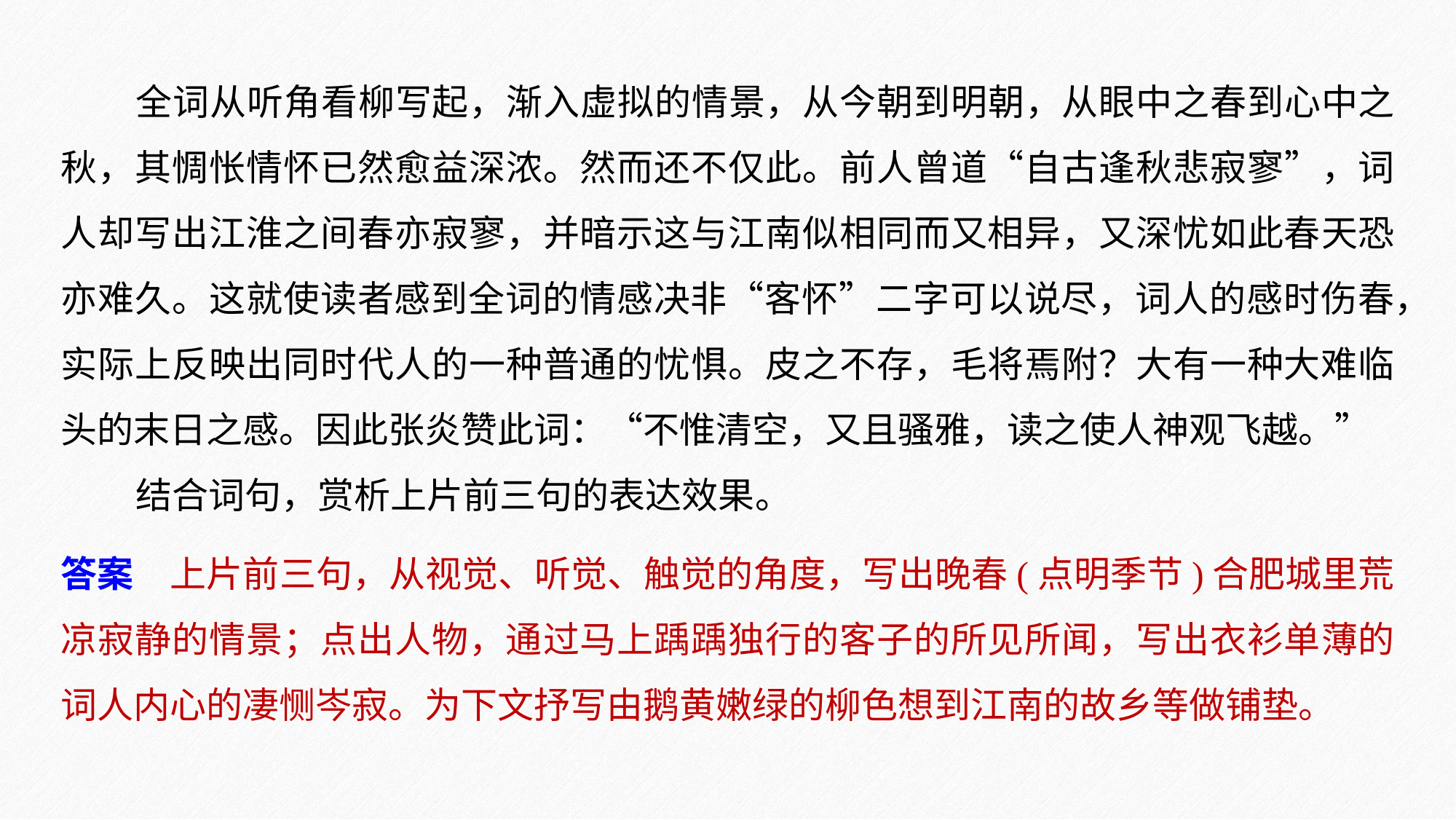

全词从听角看柳写起，渐入虚拟的情景，从今朝到明朝，从眼中之春到心中之秋，其惆怅情怀已然愈益深浓。然而还不仅此。前人曾道“自古逢秋悲寂寥”，词人却写出江淮之间春亦寂寥，并暗示这与江南似相同而又相异，又深忧如此春天恐亦难久。这就使读者感到全词的情感决非“客怀”二字可以说尽，词人的感时伤春，实际上反映出同时代人的一种普通的忧惧。皮之不存，毛将焉附？大有一种大难临头的末日之感。因此张炎赞此词：“不惟清空，又且骚雅，读之使人神观飞越。”
结合词句，赏析上片前三句的表达效果。
答案　上片前三句，从视觉、听觉、触觉的角度，写出晚春(点明季节)合肥城里荒凉寂静的情景；点出人物，通过马上踽踽独行的客子的所见所闻，写出衣衫单薄的词人内心的凄恻岑寂。为下文抒写由鹅黄嫩绿的柳色想到江南的故乡等做铺垫。